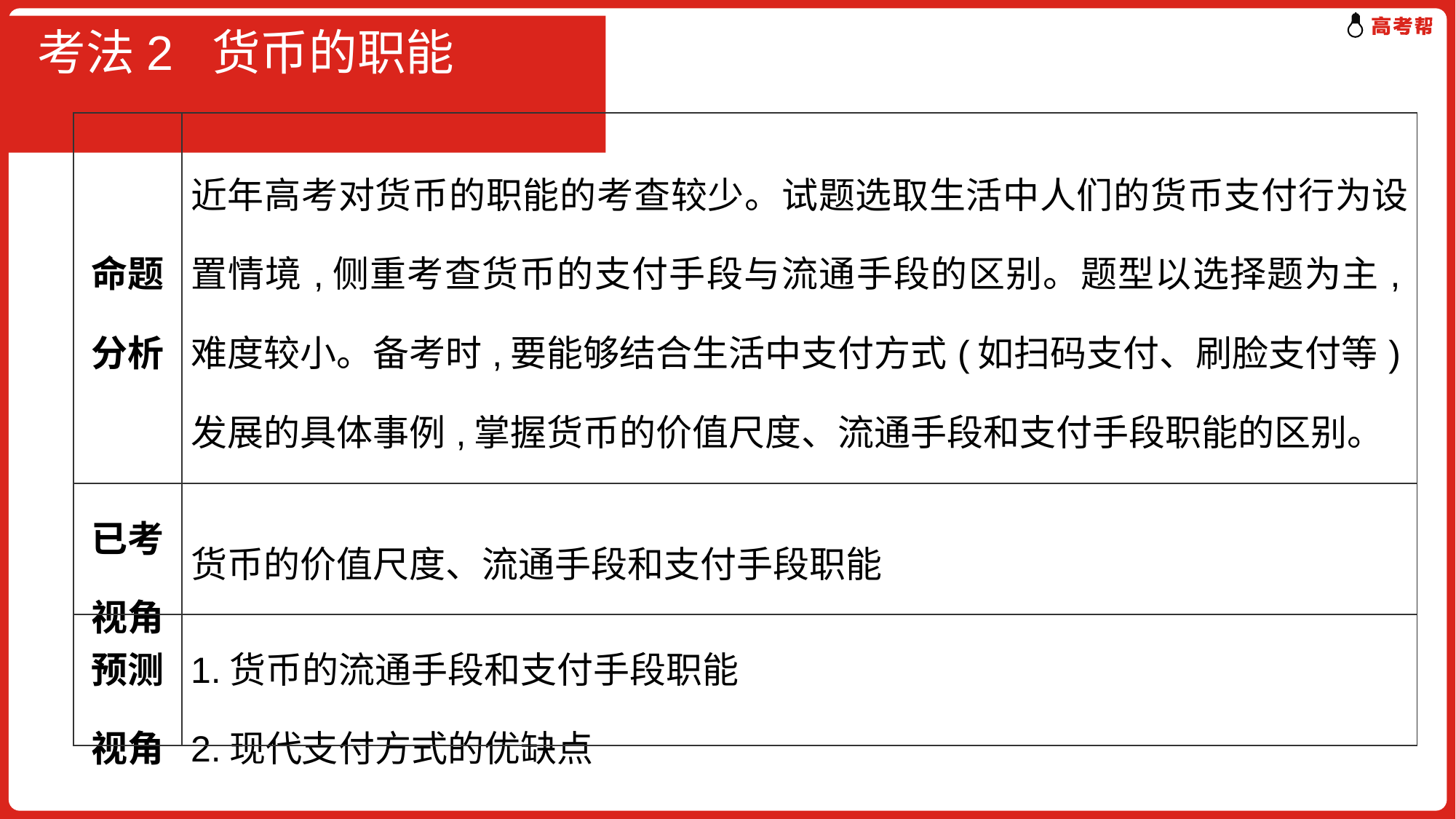

# 考法2  货币的职能
| 命题分析 | 近年高考对货币的职能的考查较少。试题选取生活中人们的货币支付行为设置情境,侧重考查货币的支付手段与流通手段的区别。题型以选择题为主,难度较小。备考时,要能够结合生活中支付方式(如扫码支付、刷脸支付等)发展的具体事例,掌握货币的价值尺度、流通手段和支付手段职能的区别。 |
| --- | --- |
| 已考视角 | 货币的价值尺度、流通手段和支付手段职能 |
| 预测视角 | 1.货币的流通手段和支付手段职能 2.现代支付方式的优缺点 |